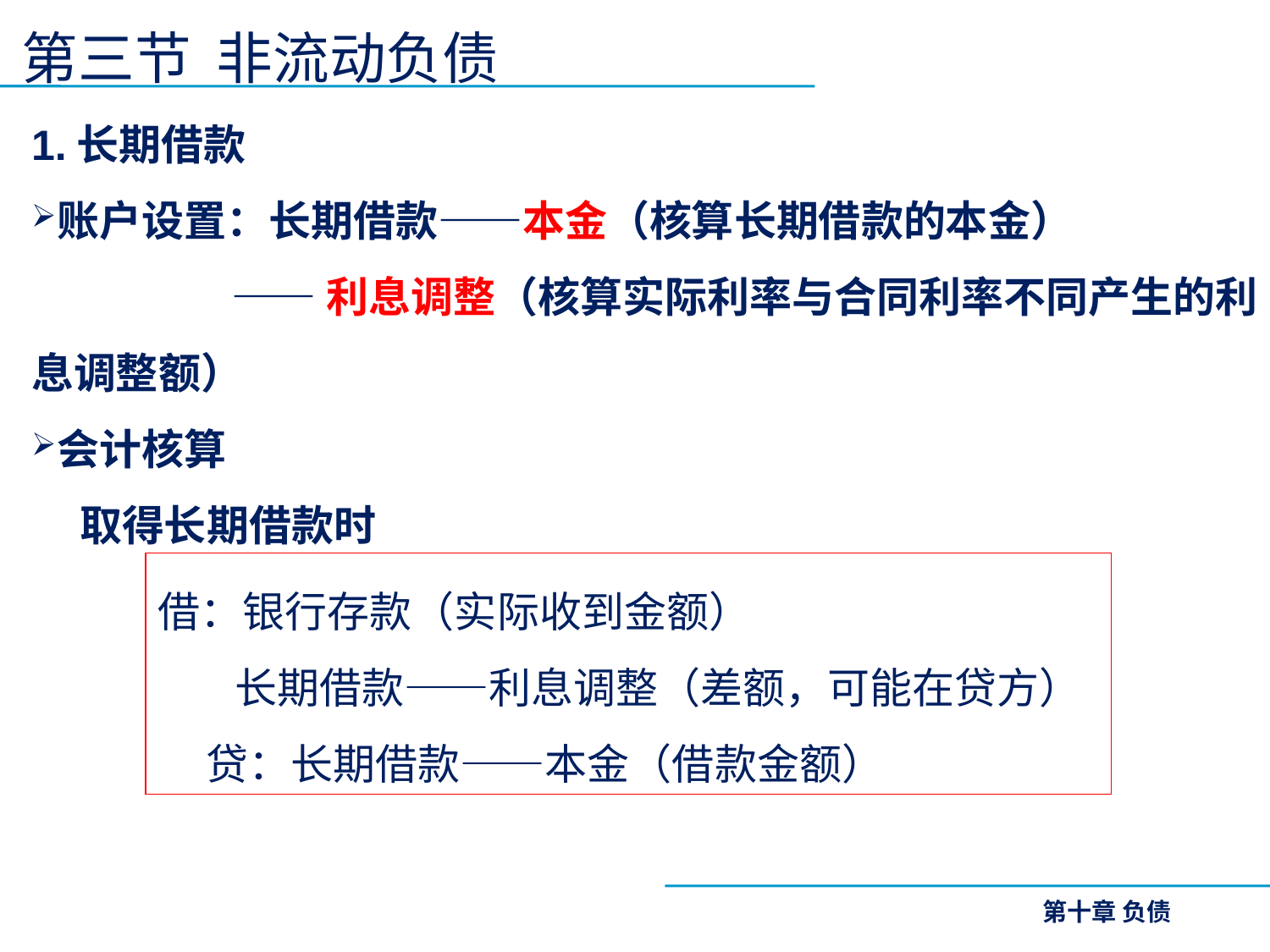

# 第三节  非流动负债
1.长期借款
账户设置：长期借款——本金（核算长期借款的本金）
                     ——利息调整（核算实际利率与合同利率不同产生的利息调整额）
会计核算
    取得长期借款时
借：银行存款（实际收到金额）
       长期借款——利息调整（差额，可能在贷方）
    贷：长期借款——本金（借款金额）